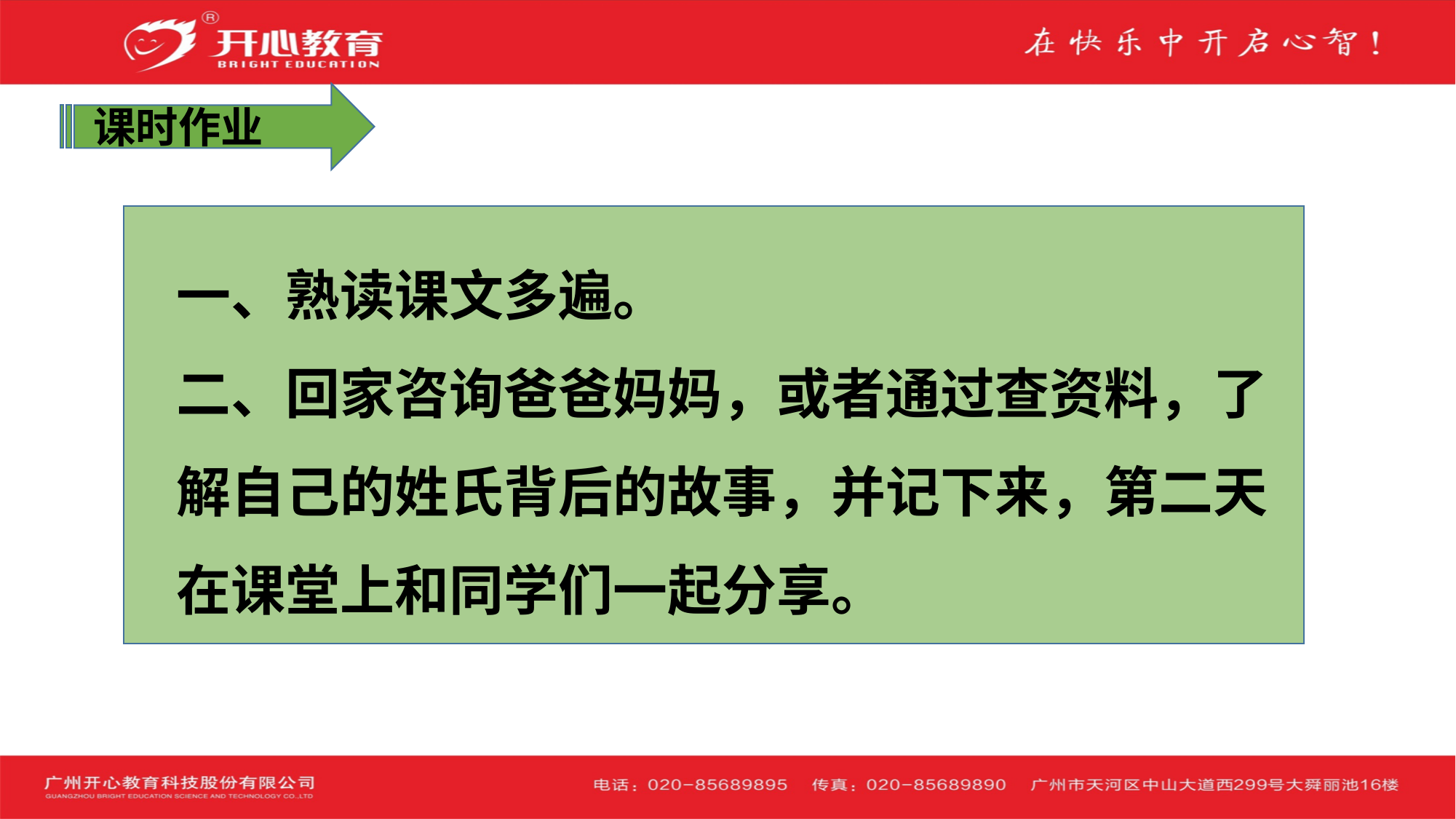

课时作业

一、熟读课文多遍。
二、回家咨询爸爸妈妈，或者通过查资料，了解自己的姓氏背后的故事，并记下来，第二天在课堂上和同学们一起分享。